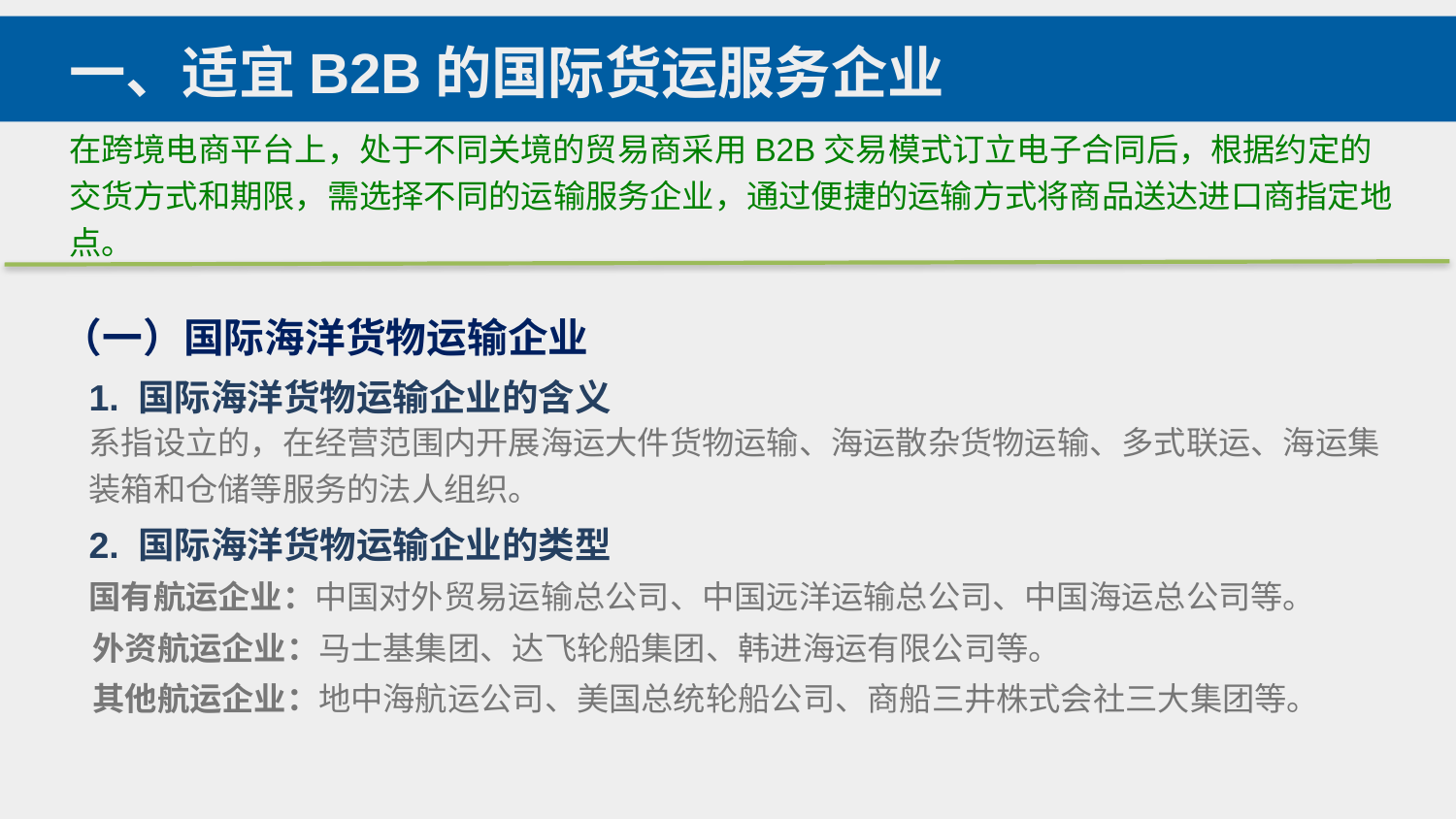

一、适宜B2B的国际货运服务企业
在跨境电商平台上，处于不同关境的贸易商采用B2B交易模式订立电子合同后，根据约定的交货方式和期限，需选择不同的运输服务企业，通过便捷的运输方式将商品送达进口商指定地点。
（一）国际海洋货物运输企业
1. 国际海洋货物运输企业的含义
系指设立的，在经营范围内开展海运大件货物运输、海运散杂货物运输、多式联运、海运集装箱和仓储等服务的法人组织。
2. 国际海洋货物运输企业的类型
国有航运企业：中国对外贸易运输总公司、中国远洋运输总公司、中国海运总公司等。
外资航运企业：马士基集团、达飞轮船集团、韩进海运有限公司等。
其他航运企业：地中海航运公司、美国总统轮船公司、商船三井株式会社三大集团等。